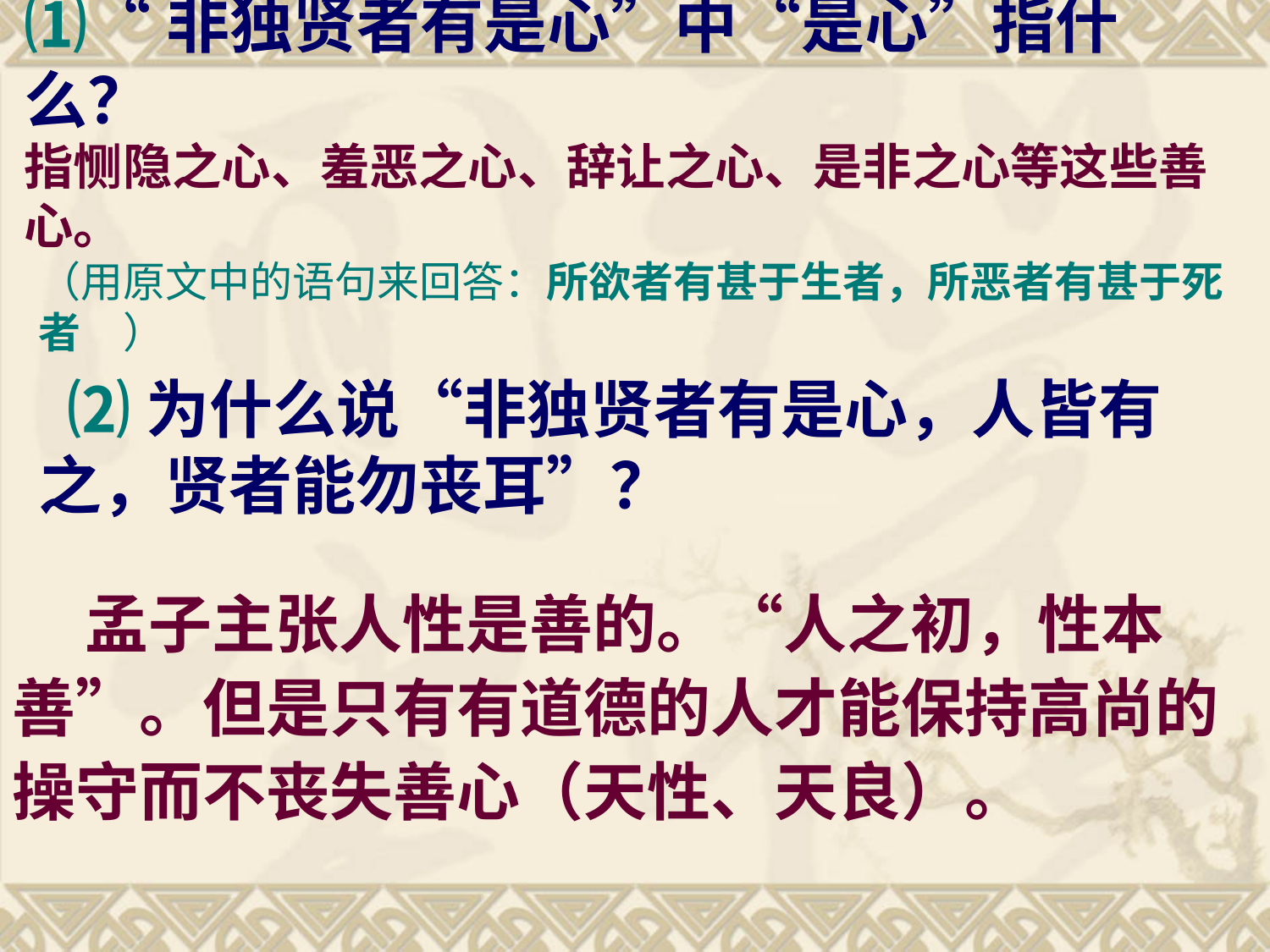

⑴“非独贤者有是心”中“是心”指什么？
指恻隐之心、羞恶之心、辞让之心、是非之心等这些善心。
（用原文中的语句来回答：所欲者有甚于生者，所恶者有甚于死者　）
  ⑵为什么说“非独贤者有是心，人皆有之，贤者能勿丧耳”？
    孟子主张人性是善的。“人之初，性本善”。但是只有有道德的人才能保持高尚的操守而不丧失善心（天性、天良）。